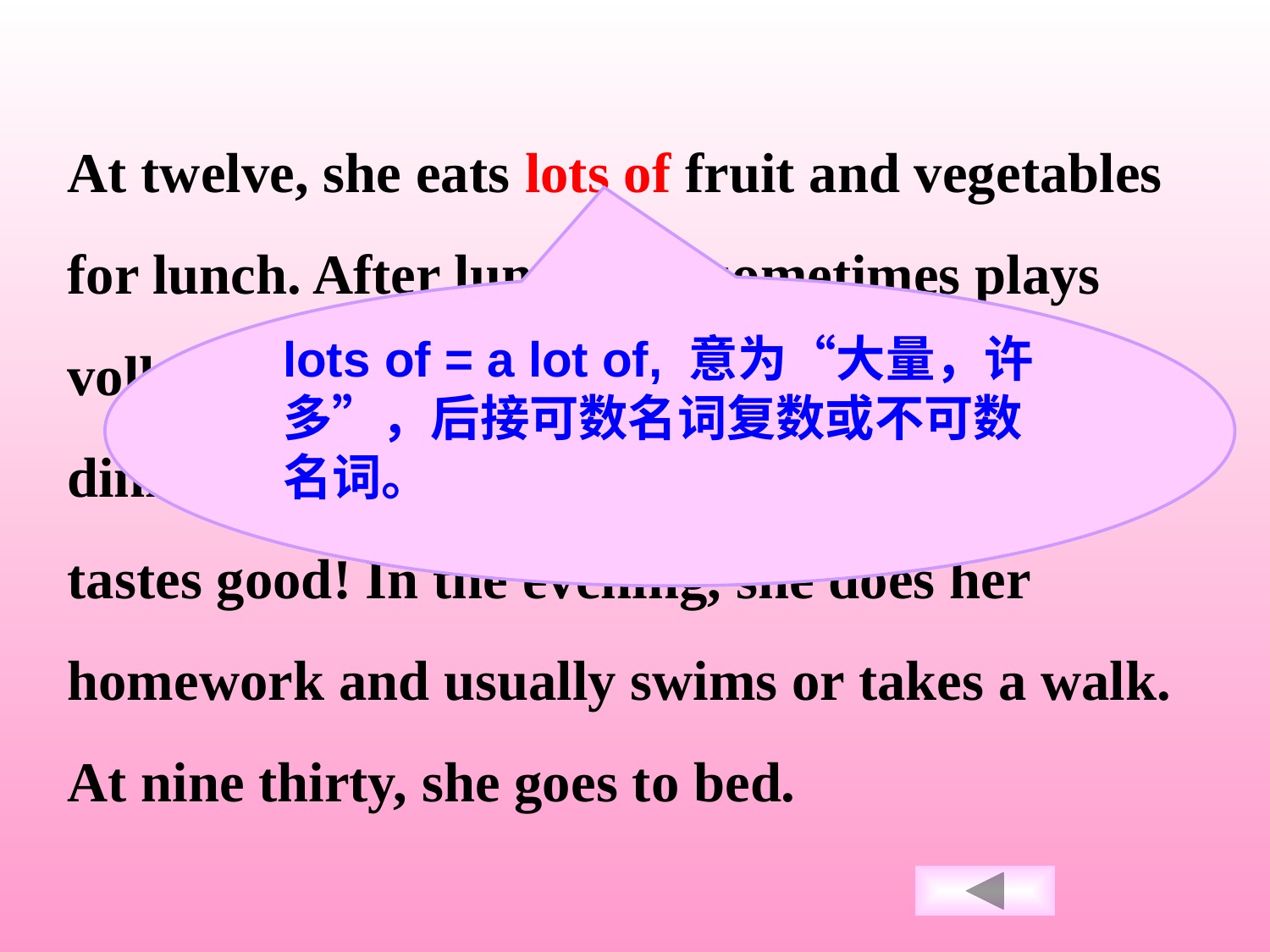

At twelve, she eats lots of fruit and vegetables for lunch. After lunch, she sometimes plays volleyball. She always eats ice-cream after dinner. She knows it’s not good for her, but it tastes good! In the evening, she does her homework and usually swims or takes a walk. At nine thirty, she goes to bed.
lots of = a lot of, 意为“大量，许多”，后接可数名词复数或不可数名词。